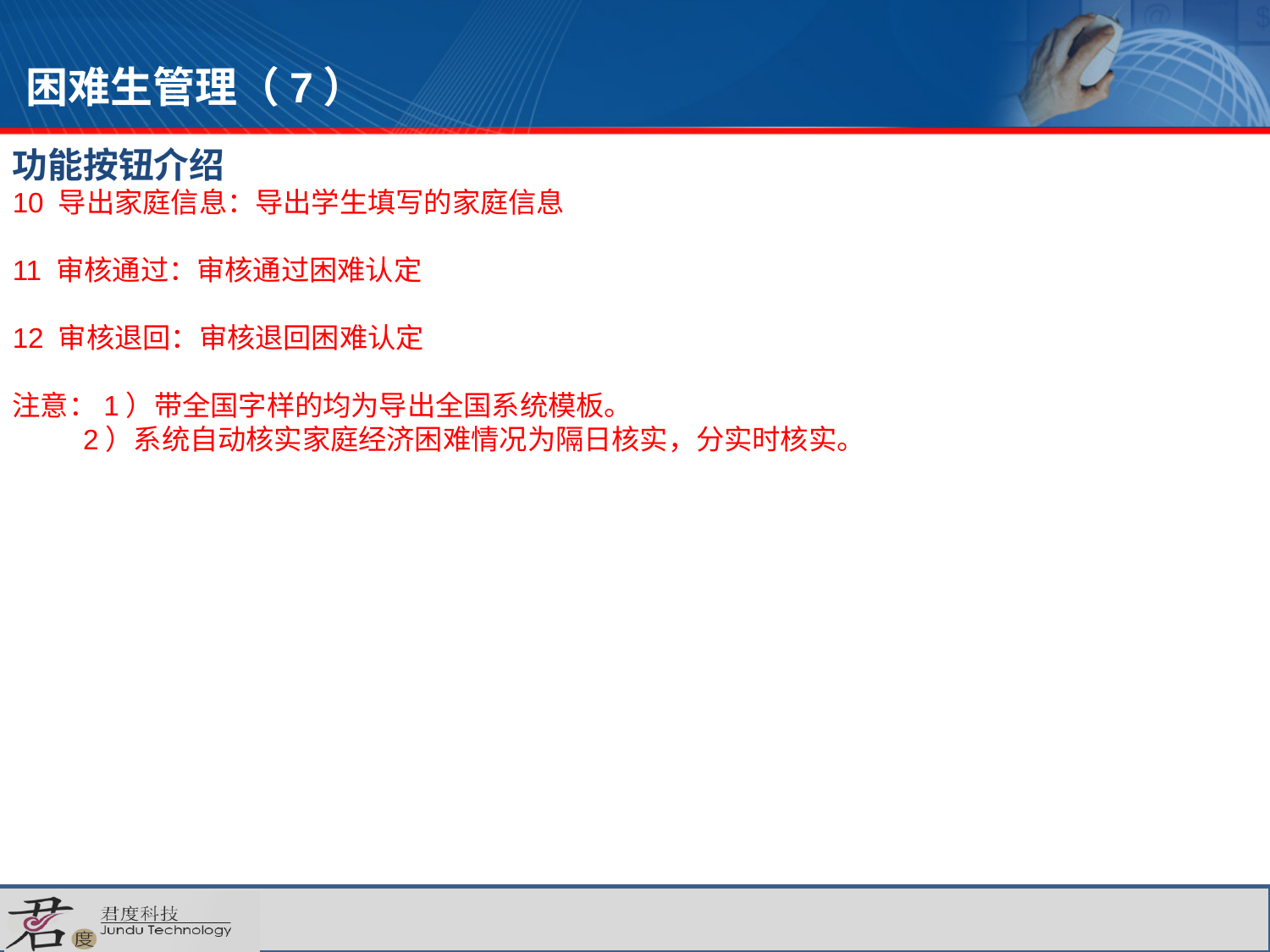

# 困难生管理（7）
功能按钮介绍
10 导出家庭信息：导出学生填写的家庭信息

11 审核通过：审核通过困难认定

12 审核退回：审核退回困难认定

注意：1）带全国字样的均为导出全国系统模板。
         2）系统自动核实家庭经济困难情况为隔日核实，分实时核实。